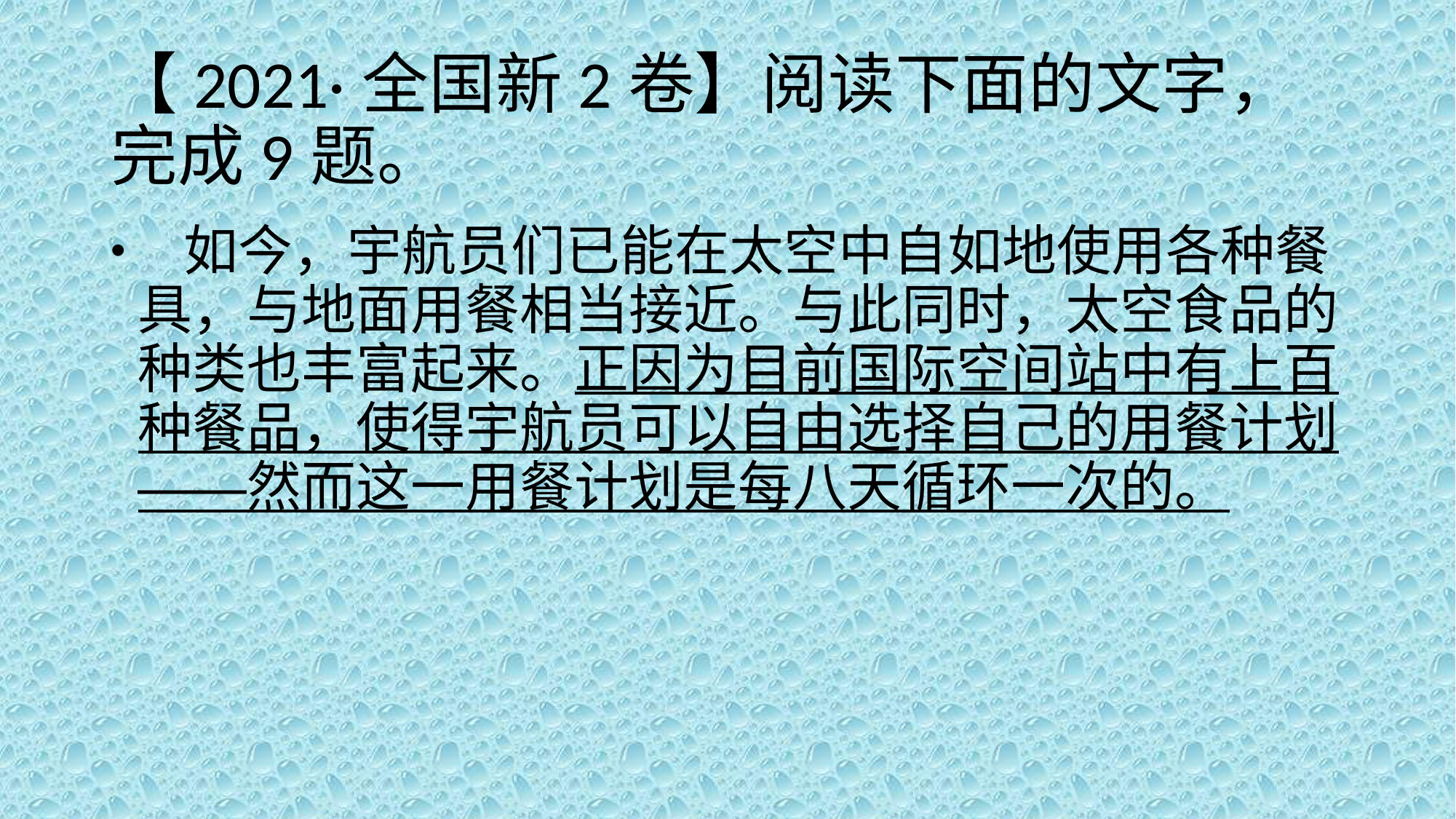

# 【2021·全国新2卷】阅读下面的文字，完成9题。
   如今，宇航员们已能在太空中自如地使用各种餐具，与地面用餐相当接近。与此同时，太空食品的种类也丰富起来。正因为目前国际空间站中有上百种餐品，使得宇航员可以自由选择自己的用餐计划——然而这一用餐计划是每八天循环一次的。